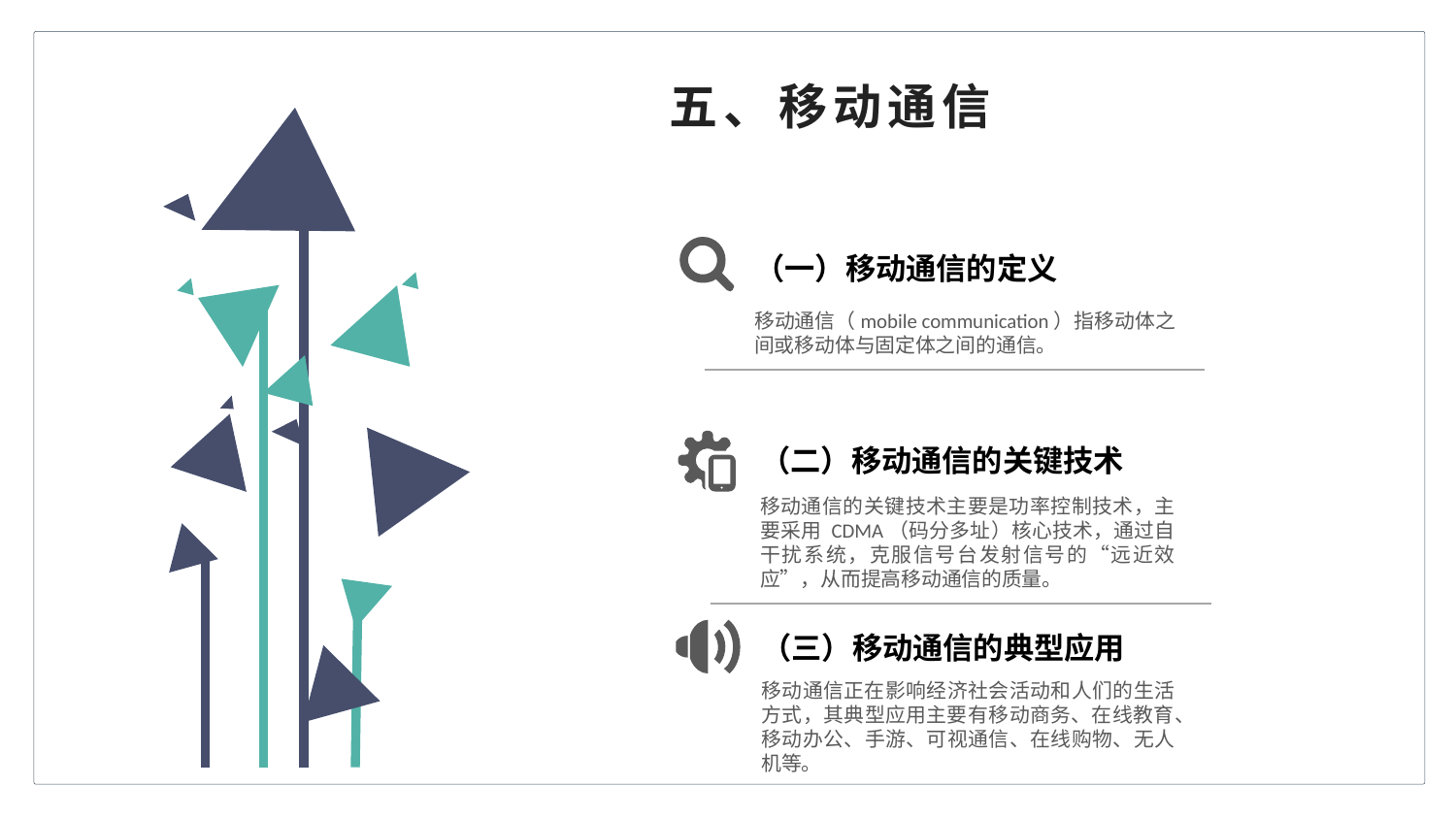

五、移动通信

（一）移动通信的定义

移动通信（mobile communication）指移动体之间或移动体与固定体之间的通信。

（二）移动通信的关键技术
移动通信的关键技术主要是功率控制技术，主要采用 CDMA（码分多址）核心技术，通过自干扰系统，克服信号台发射信号的“远近效应”，从而提高移动通信的质量。

（三）移动通信的典型应用

移动通信正在影响经济社会活动和人们的生活方式，其典型应用主要有移动商务、在线教育、移动办公、手游、可视通信、在线购物、无人机等。